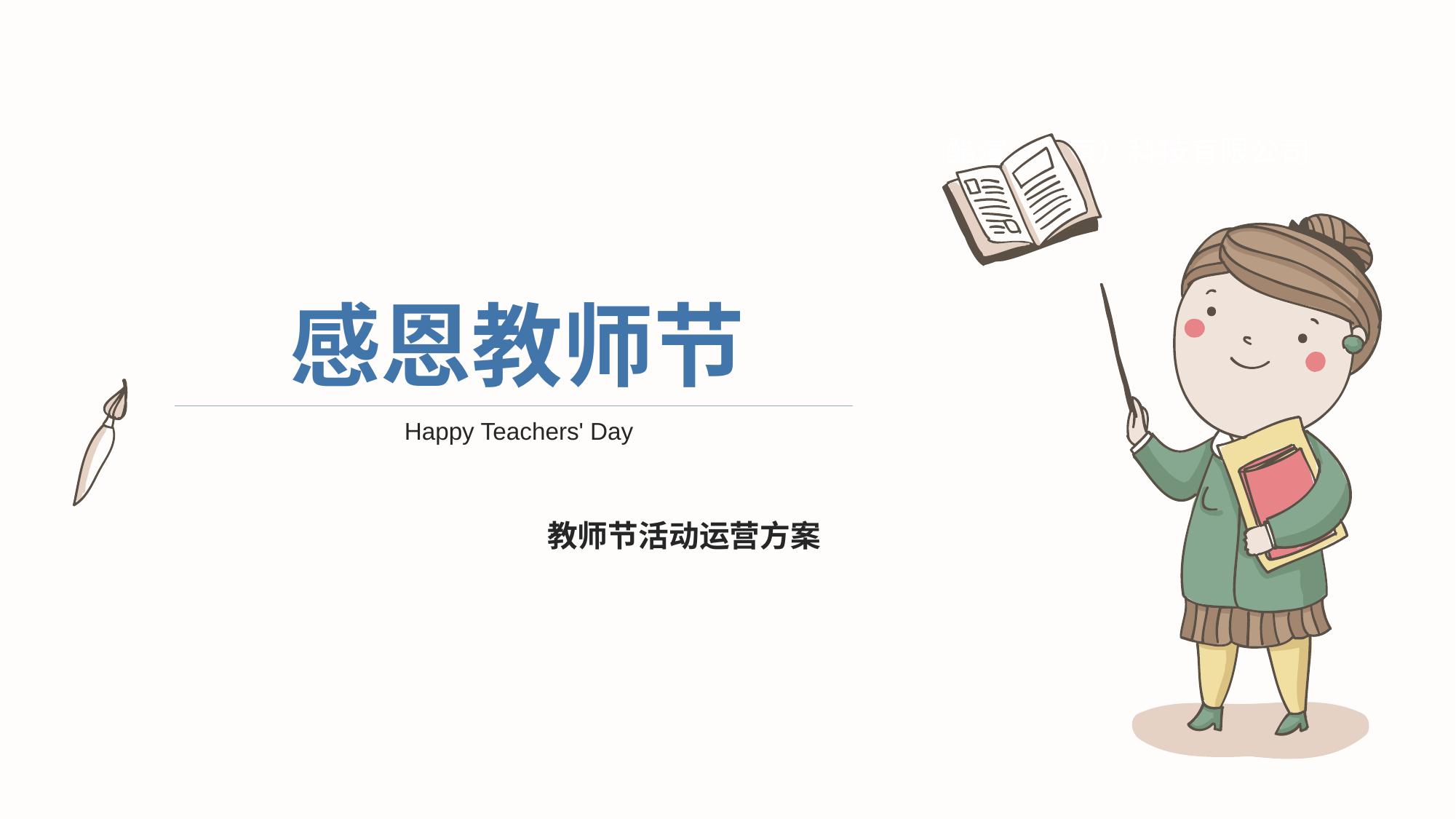

酷渲（北京）科技有限公司

# 感恩教师节

Happy Teachers' Day
教师节活动运营方案